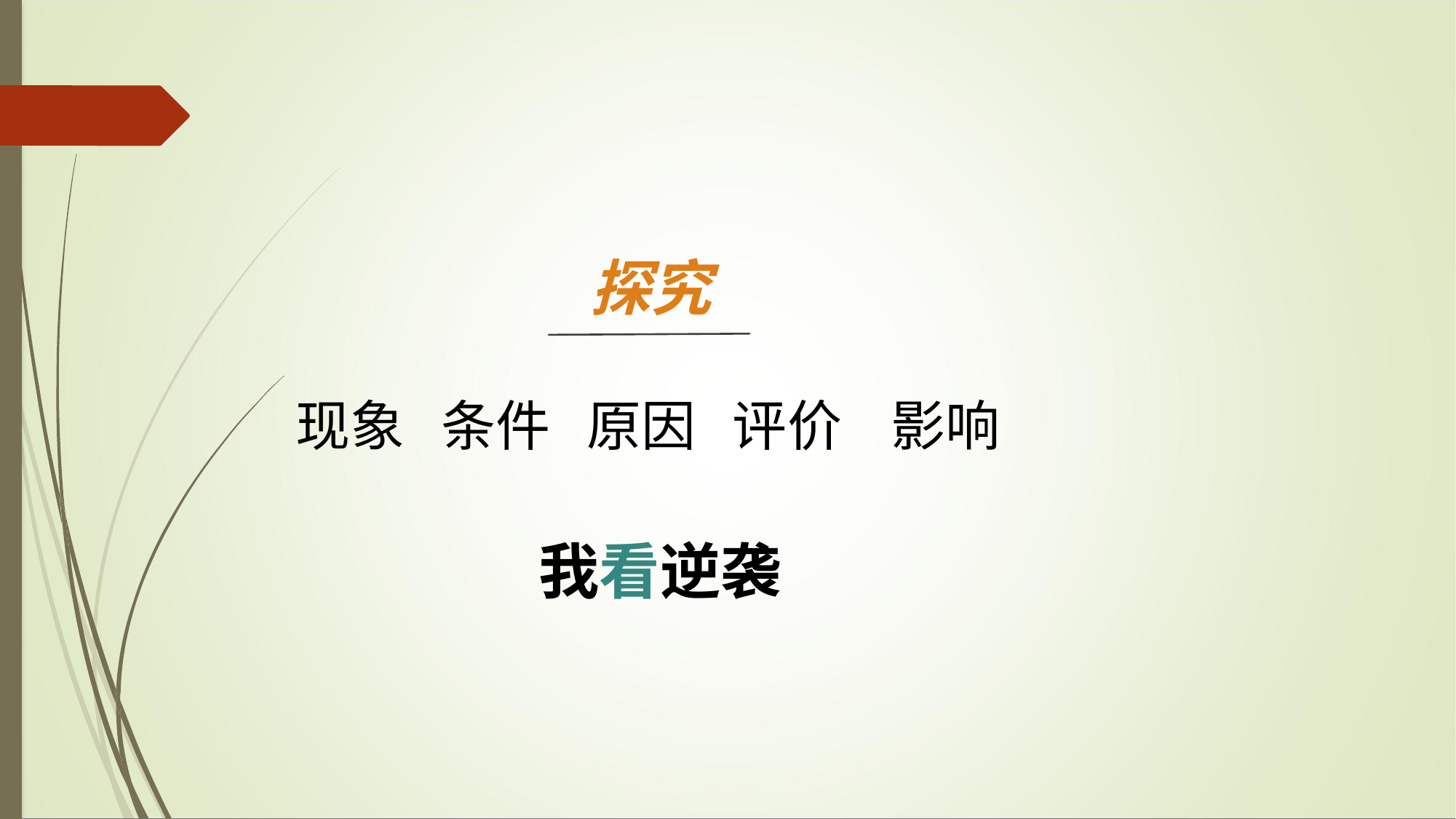

探究
现象   条件   原因   评价    影响
我看逆袭